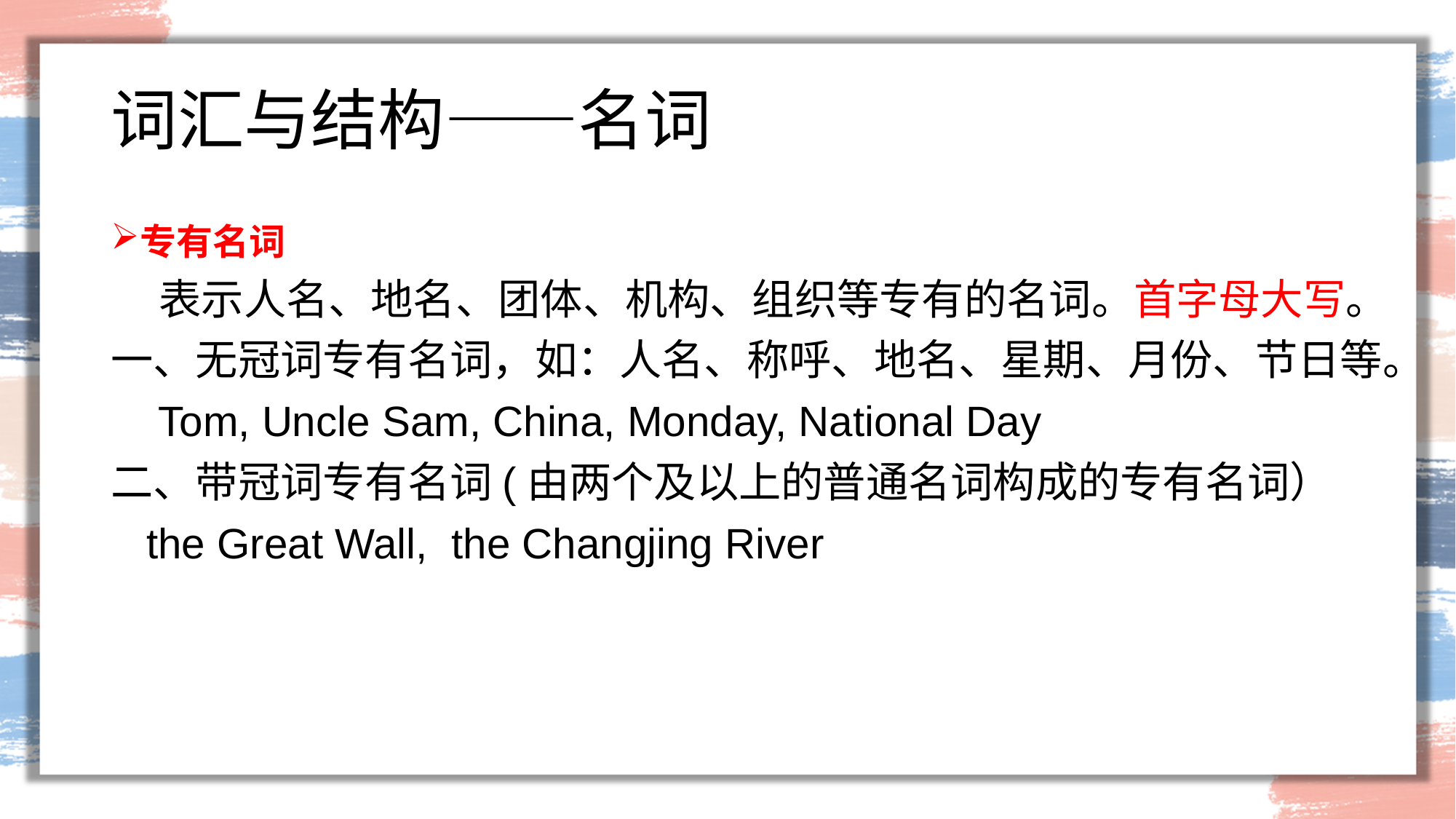

# 词汇与结构——名词
专有名词
    表示人名、地名、团体、机构、组织等专有的名词。首字母大写。
一、无冠词专有名词，如：人名、称呼、地名、星期、月份、节日等。
    Tom, Uncle Sam, China, Monday, National Day
二、带冠词专有名词(由两个及以上的普通名词构成的专有名词）
   the Great Wall,  the Changjing River